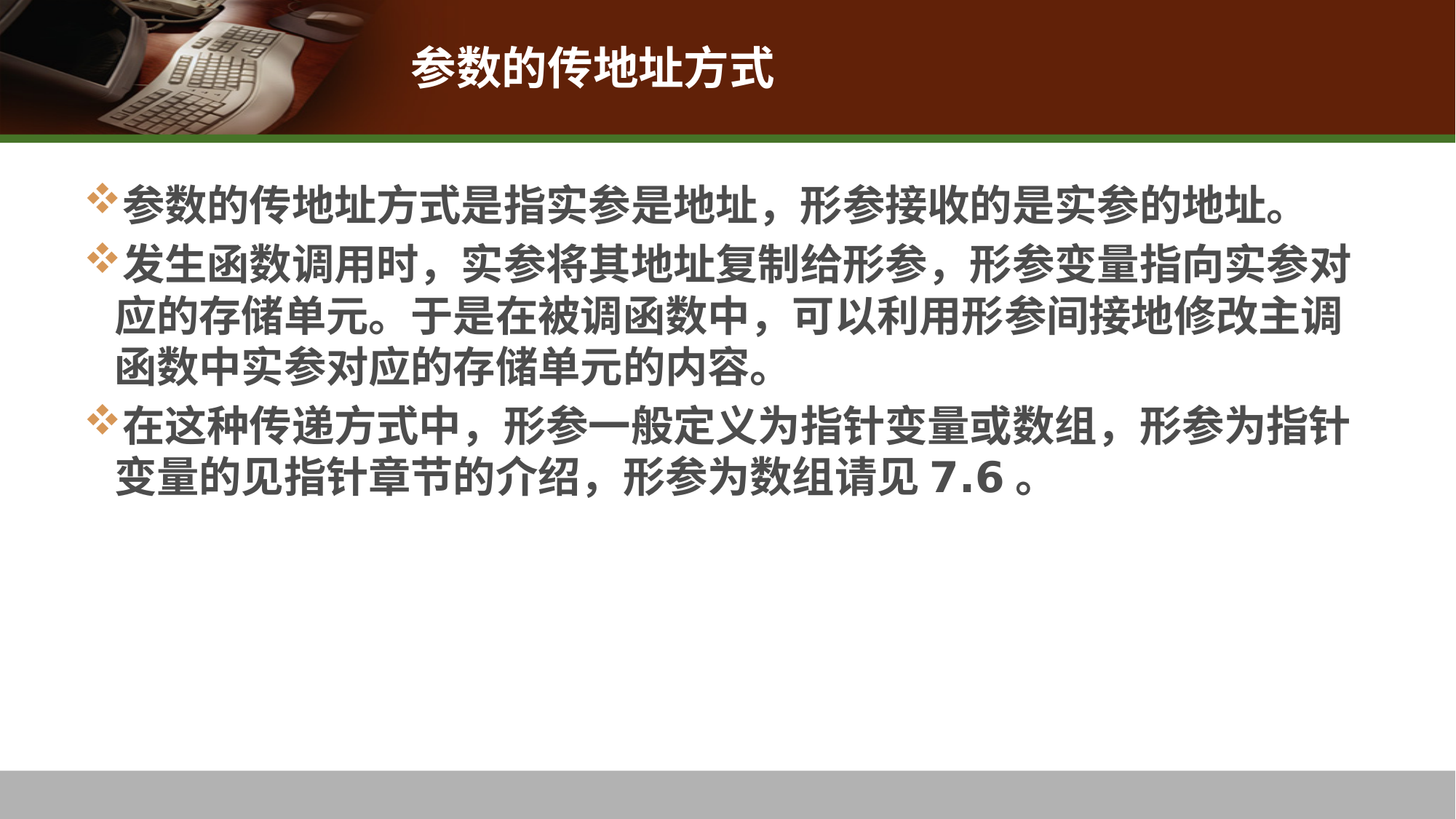

# 参数的传地址方式
参数的传地址方式是指实参是地址，形参接收的是实参的地址。
发生函数调用时，实参将其地址复制给形参，形参变量指向实参对应的存储单元。于是在被调函数中，可以利用形参间接地修改主调函数中实参对应的存储单元的内容。
在这种传递方式中，形参一般定义为指针变量或数组，形参为指针变量的见指针章节的介绍，形参为数组请见7.6。